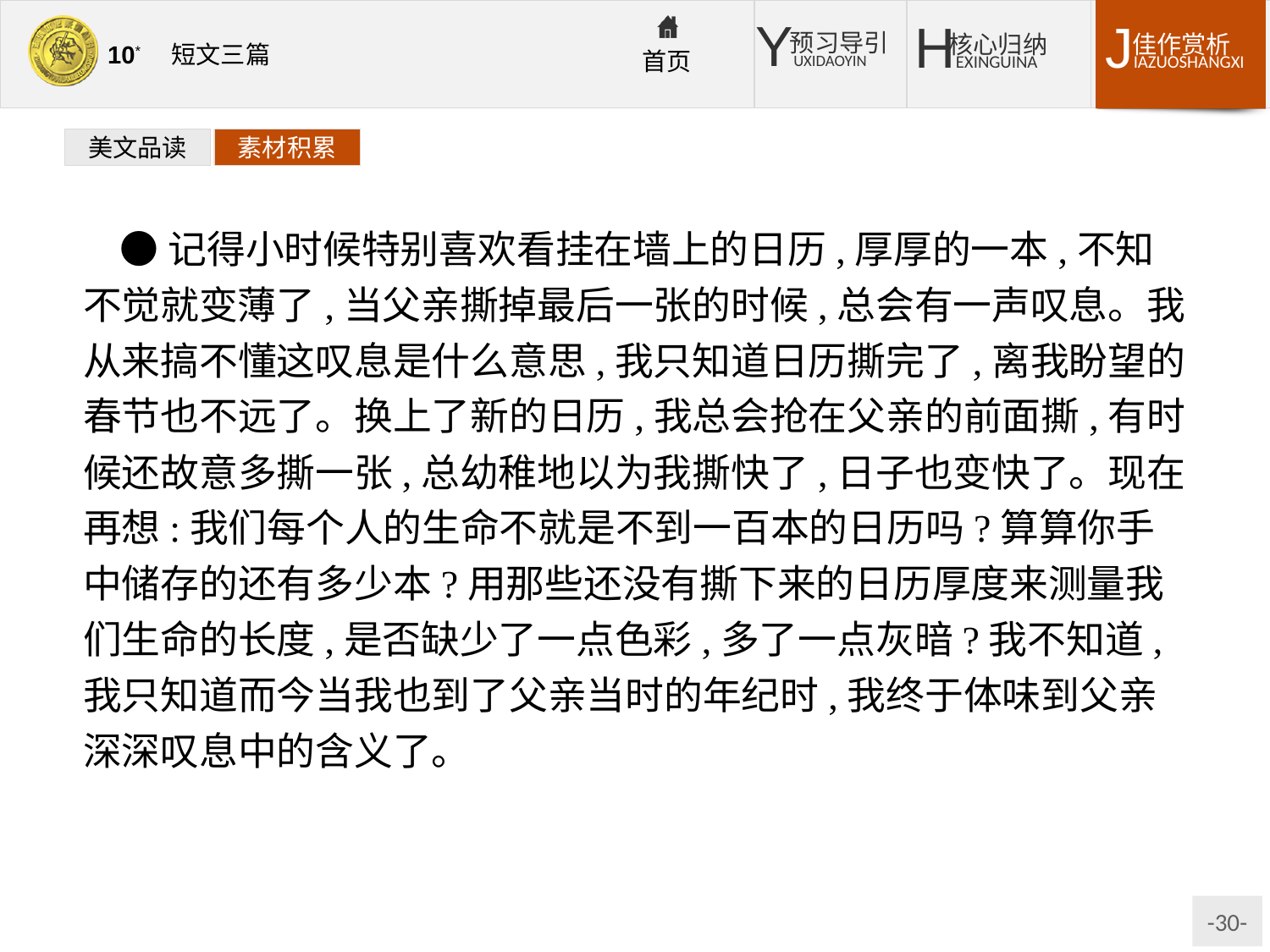

美文品读
素材积累
●记得小时候特别喜欢看挂在墙上的日历,厚厚的一本,不知不觉就变薄了,当父亲撕掉最后一张的时候,总会有一声叹息。我从来搞不懂这叹息是什么意思,我只知道日历撕完了,离我盼望的春节也不远了。换上了新的日历,我总会抢在父亲的前面撕,有时候还故意多撕一张,总幼稚地以为我撕快了,日子也变快了。现在再想:我们每个人的生命不就是不到一百本的日历吗?算算你手中储存的还有多少本?用那些还没有撕下来的日历厚度来测量我们生命的长度,是否缺少了一点色彩,多了一点灰暗?我不知道,我只知道而今当我也到了父亲当时的年纪时,我终于体味到父亲深深叹息中的含义了。